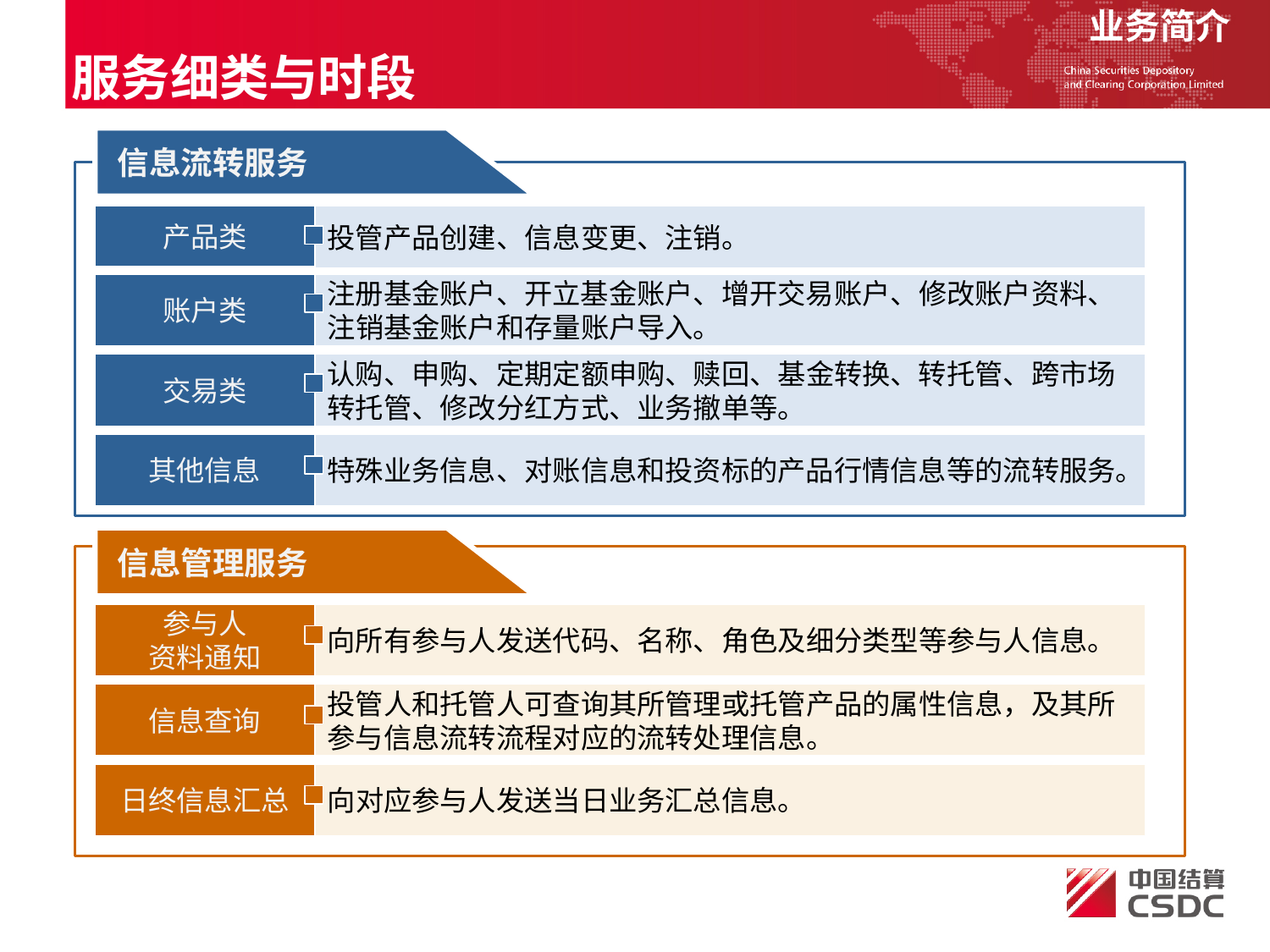

业务简介
服务细类与时段
信息流转服务

产品类
投管产品创建、信息变更、注销。

账户类
注册基金账户、开立基金账户、增开交易账户、修改账户资料、注销基金账户和存量账户导入。

交易类
认购、申购、定期定额申购、赎回、基金转换、转托管、跨市场转托管、修改分红方式、业务撤单等。

其他信息
特殊业务信息、对账信息和投资标的产品行情信息等的流转服务。

信息管理服务

参与人
资料通知
向所有参与人发送代码、名称、角色及细分类型等参与人信息。

信息查询
投管人和托管人可查询其所管理或托管产品的属性信息，及其所参与信息流转流程对应的流转处理信息。

日终信息汇总
向对应参与人发送当日业务汇总信息。